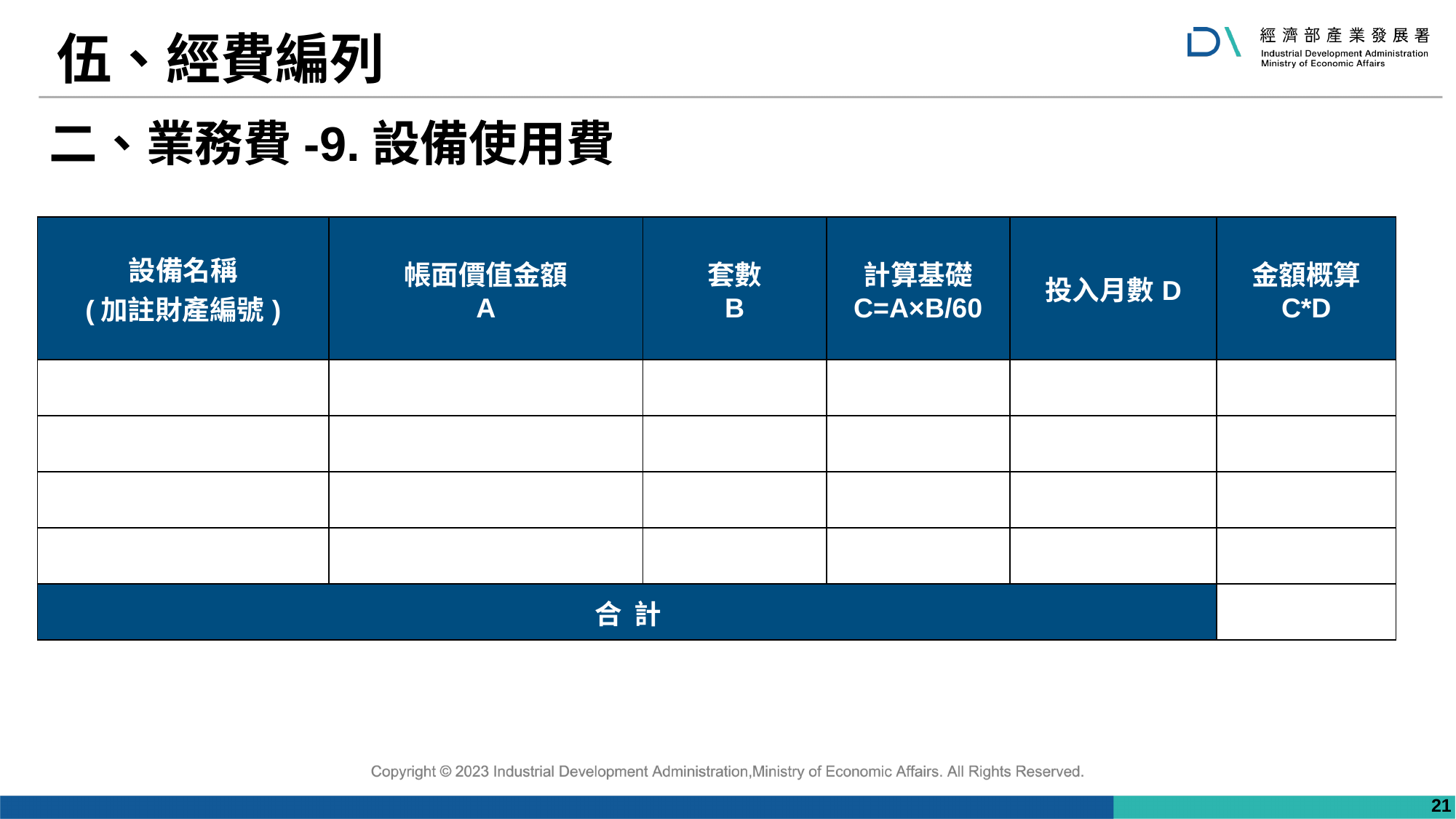

# 伍、經費編列
二、業務費-9.設備使用費
| 設備名稱 (加註財產編號) | 帳面價值金額 A | 套數 B | 計算基礎 C=A×B/60 | 投入月數D | 金額概算 C\*D |
| --- | --- | --- | --- | --- | --- |
|  |  |  |  |  |  |
|  |  |  |  |  |  |
|  |  |  |  |  |  |
|  |  |  |  |  |  |
| 合 計 |  |  |  |  |  |
21